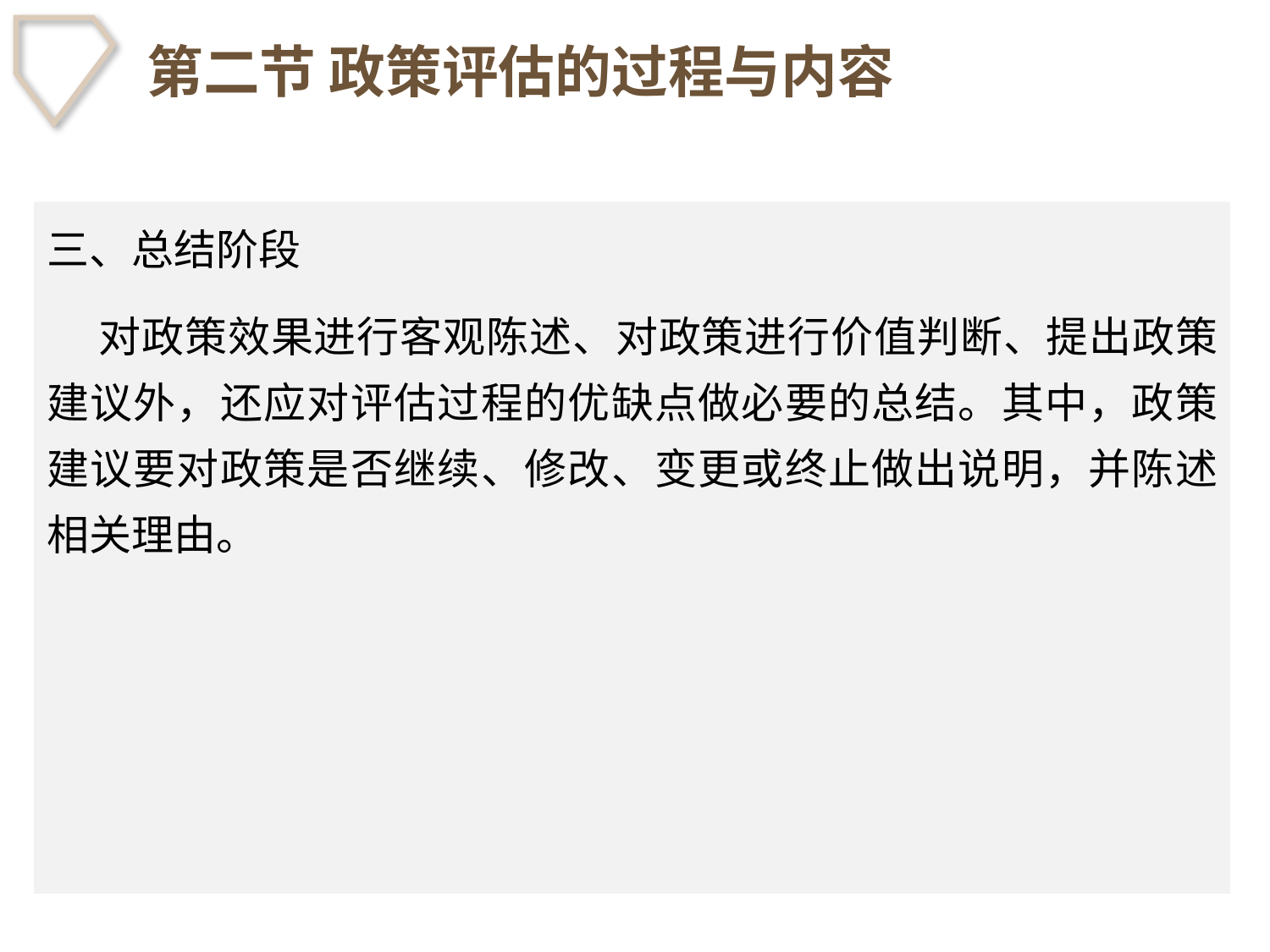

# 第二节 政策评估的过程与内容
三、总结阶段
    对政策效果进行客观陈述、对政策进行价值判断、提出政策建议外，还应对评估过程的优缺点做必要的总结。其中，政策建议要对政策是否继续、修改、变更或终止做出说明，并陈述相关理由。